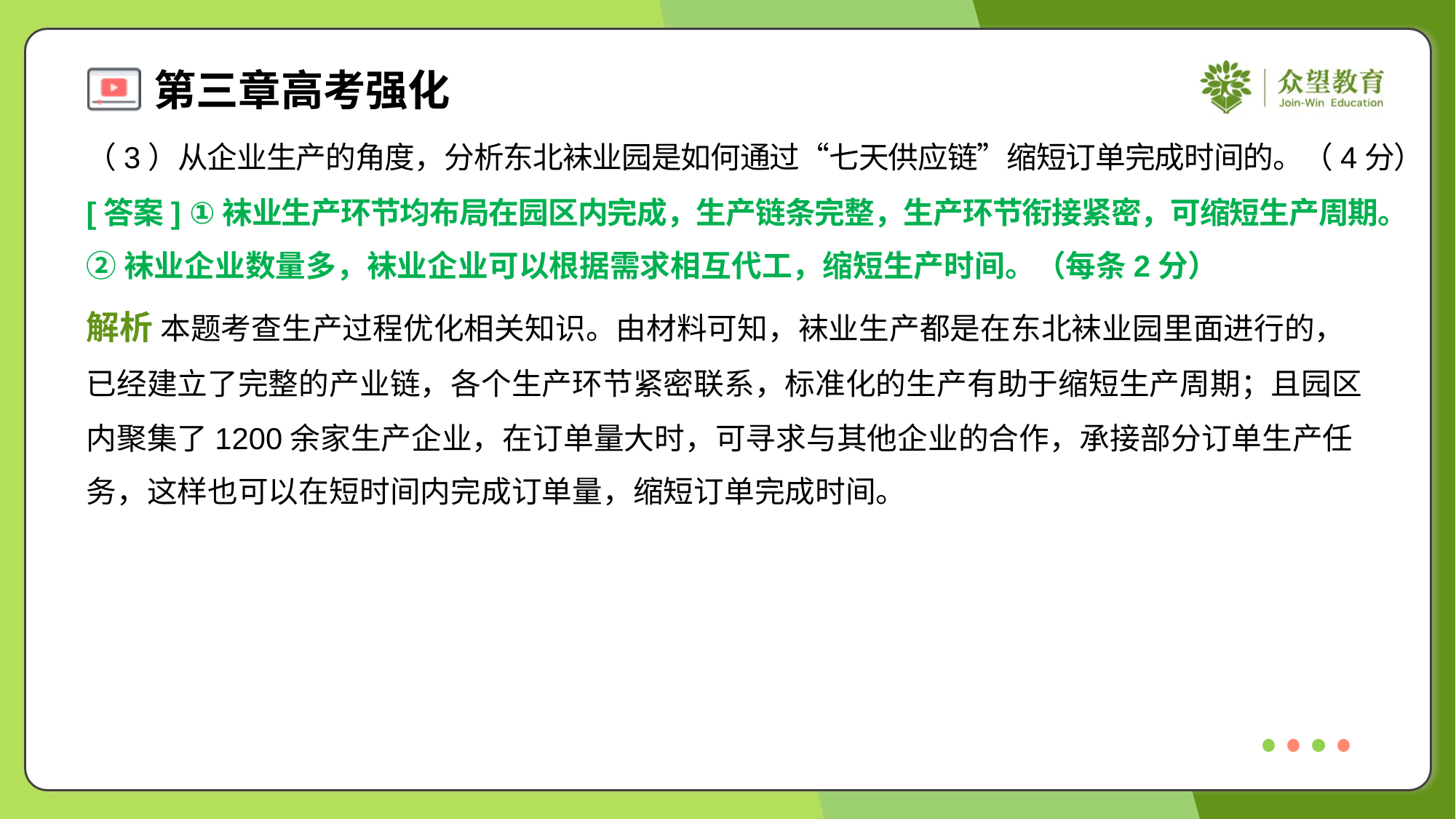

（3）从企业生产的角度，分析东北袜业园是如何通过“七天供应链”缩短订单完成时间的。（4分）
[答案] ①袜业生产环节均布局在园区内完成，生产链条完整，生产环节衔接紧密，可缩短生产周期。
②袜业企业数量多，袜业企业可以根据需求相互代工，缩短生产时间。（每条2分）
解析 本题考查生产过程优化相关知识。由材料可知，袜业生产都是在东北袜业园里面进行的，
已经建立了完整的产业链，各个生产环节紧密联系，标准化的生产有助于缩短生产周期；且园区
内聚集了1200余家生产企业，在订单量大时，可寻求与其他企业的合作，承接部分订单生产任
务，这样也可以在短时间内完成订单量，缩短订单完成时间。